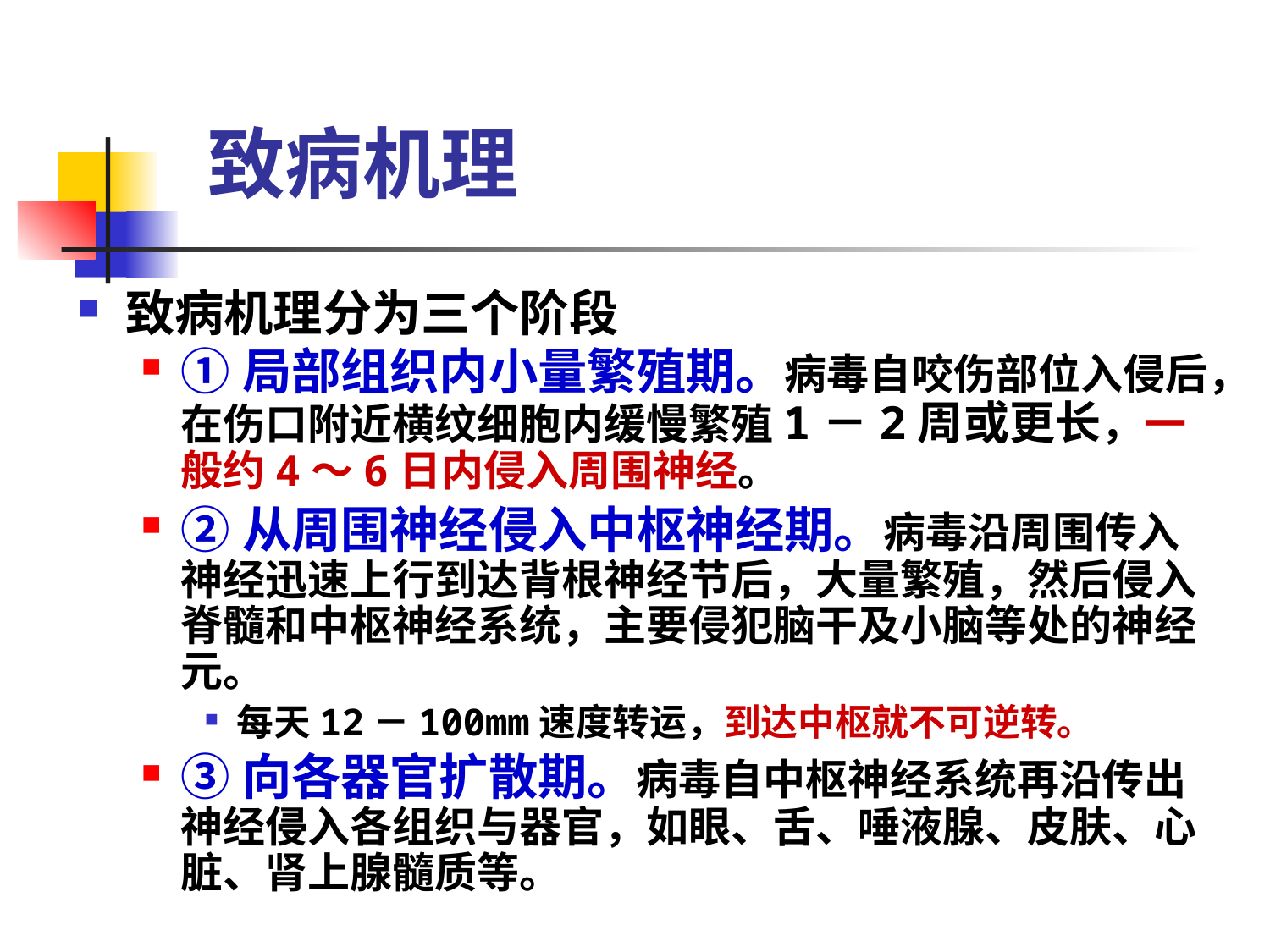

# 致病机理
致病机理分为三个阶段
①局部组织内小量繁殖期。病毒自咬伤部位入侵后，在伤口附近横纹细胞内缓慢繁殖1－2周或更长，一般约4～6日内侵入周围神经。
②从周围神经侵入中枢神经期。病毒沿周围传入神经迅速上行到达背根神经节后，大量繁殖，然后侵入脊髓和中枢神经系统，主要侵犯脑干及小脑等处的神经元。
每天12－100mm速度转运，到达中枢就不可逆转。
③向各器官扩散期。病毒自中枢神经系统再沿传出神经侵入各组织与器官，如眼、舌、唾液腺、皮肤、心脏、肾上腺髓质等。